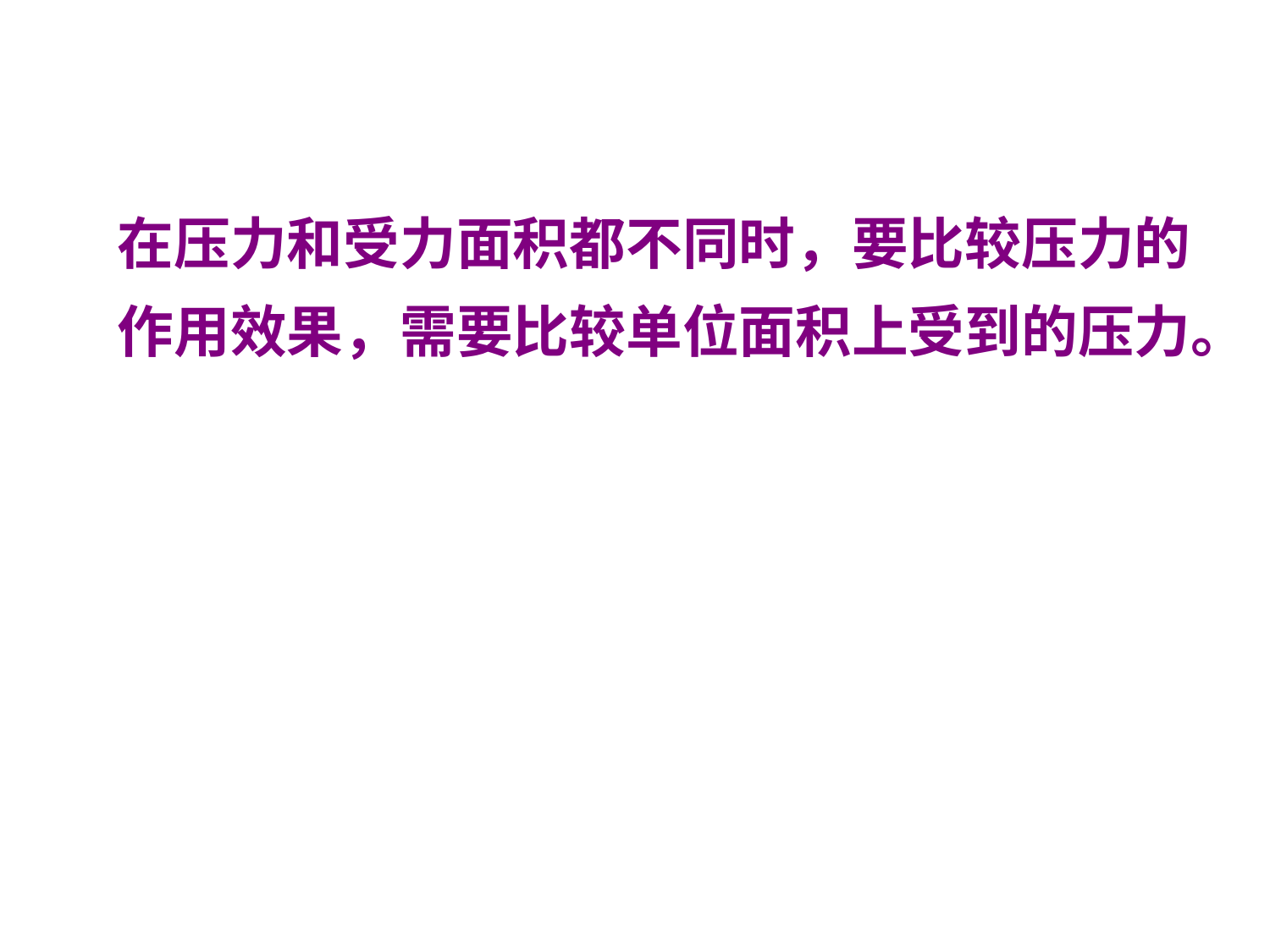

在压力和受力面积都不同时，要比较压力的作用效果，需要比较单位面积上受到的压力。